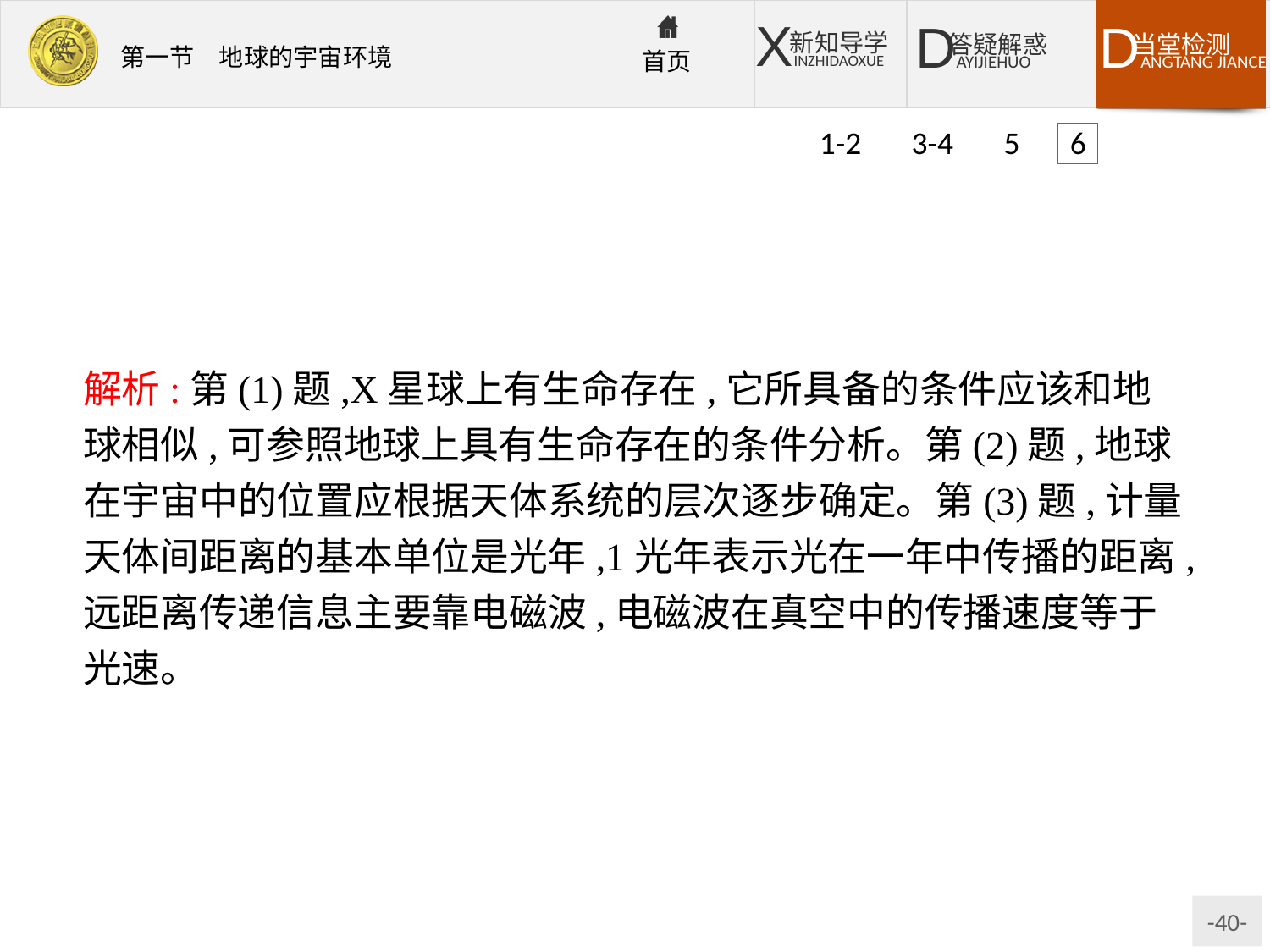

1-2       3-4       5       6

解析:第(1)题,X星球上有生命存在,它所具备的条件应该和地球相似,可参照地球上具有生命存在的条件分析。第(2)题,地球在宇宙中的位置应根据天体系统的层次逐步确定。第(3)题,计量天体间距离的基本单位是光年,1光年表示光在一年中传播的距离,远距离传递信息主要靠电磁波,电磁波在真空中的传播速度等于光速。